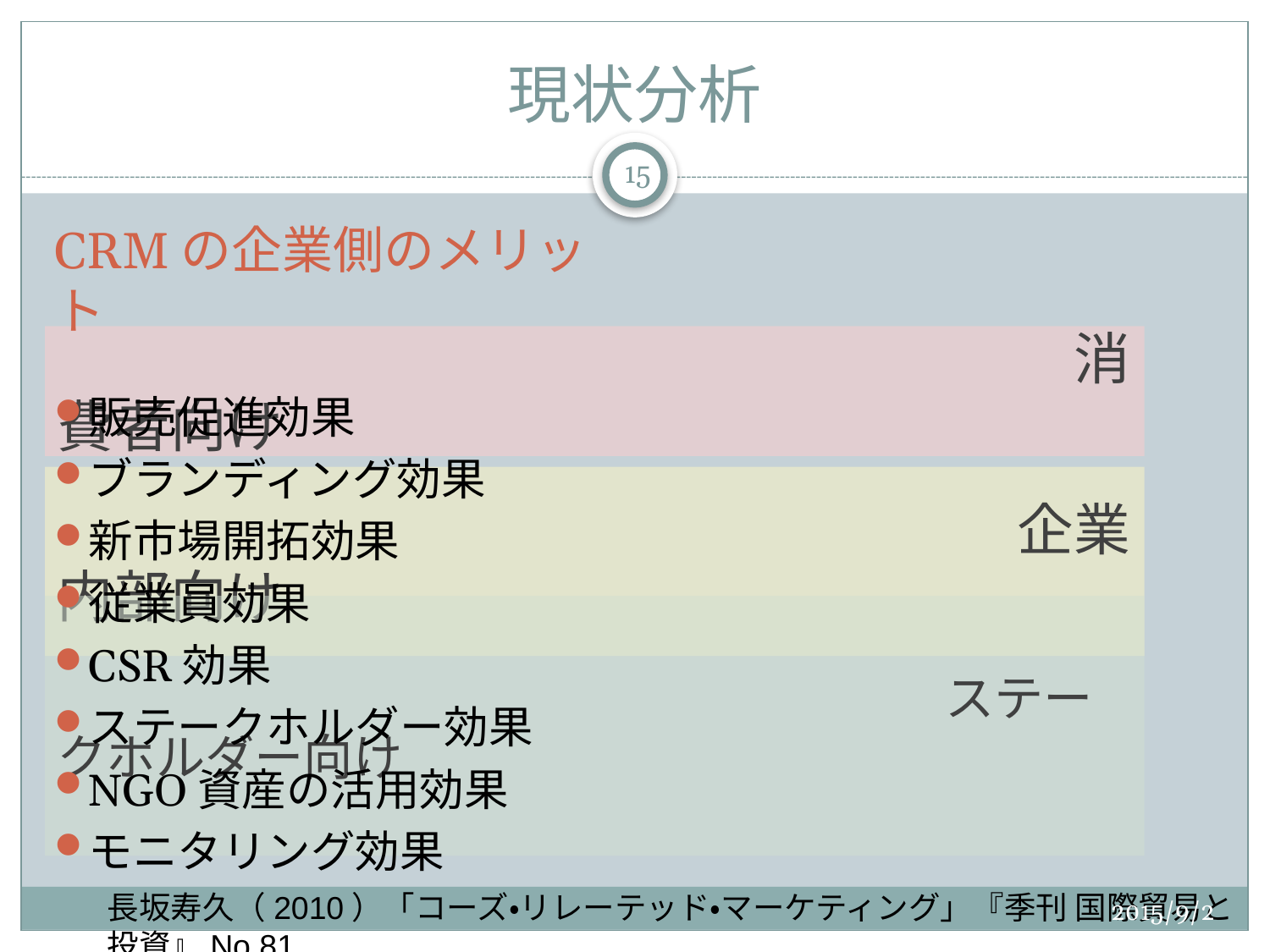

# 現状分析
15
CRMの企業側のメリット

販売促進効果
ブランディング効果
新市場開拓効果
従業員効果
CSR効果
ステークホルダー効果
NGO資産の活用効果
モニタリング効果
　　　　　　　　　　　　　　　　　　消費者向け
　　　　　　　　　　　　　　　　　企業内部向け
　　　　　　　　　　　　　　　　　　ステークホルダー向け
長坂寿久（2010）「コーズ・リレーテッド・マーケティング」『季刊 国際貿易と投資』No.81
2015/9/2